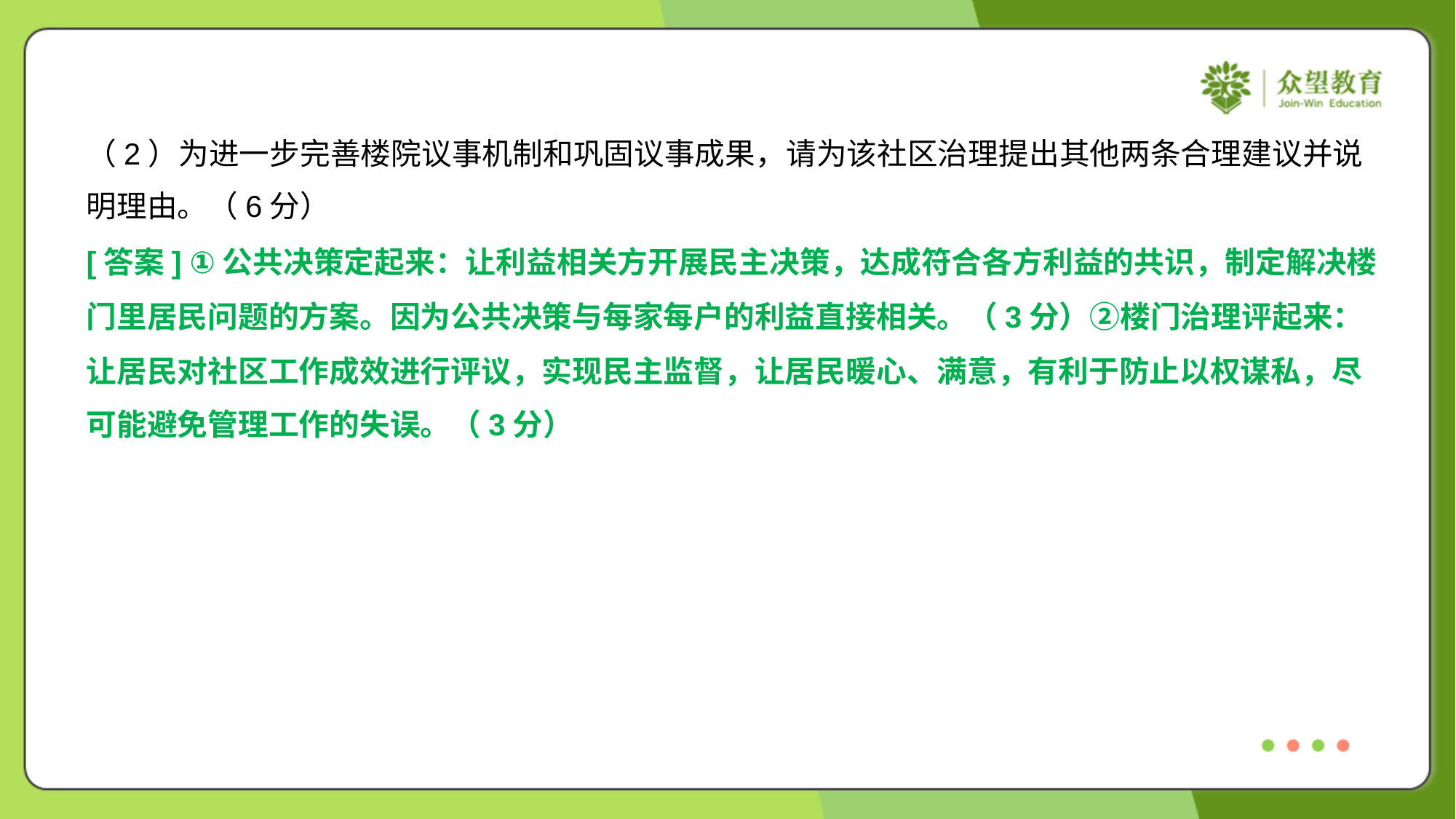

（2）为进一步完善楼院议事机制和巩固议事成果，请为该社区治理提出其他两条合理建议并说
明理由。（6分）
[答案] ①公共决策定起来：让利益相关方开展民主决策，达成符合各方利益的共识，制定解决楼
门里居民问题的方案。因为公共决策与每家每户的利益直接相关。（3分）②楼门治理评起来：
让居民对社区工作成效进行评议，实现民主监督，让居民暖心、满意，有利于防止以权谋私，尽
可能避免管理工作的失误。（3分）